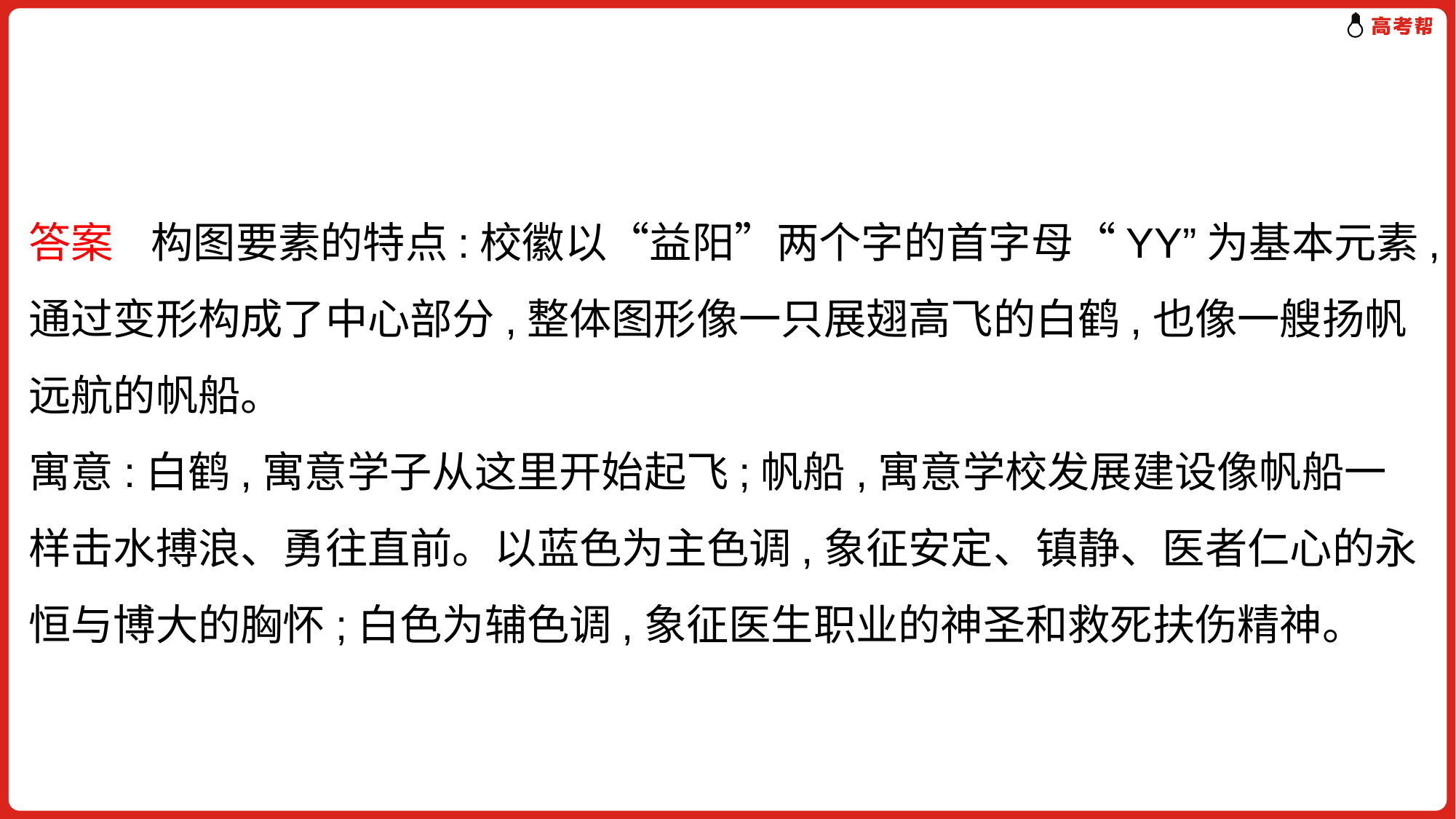

答案    构图要素的特点:校徽以“益阳”两个字的首字母“YY”为基本元素,通过变形构成了中心部分,整体图形像一只展翅高飞的白鹤,也像一艘扬帆远航的帆船。
寓意:白鹤,寓意学子从这里开始起飞;帆船,寓意学校发展建设像帆船一样击水搏浪、勇往直前。以蓝色为主色调,象征安定、镇静、医者仁心的永恒与博大的胸怀;白色为辅色调,象征医生职业的神圣和救死扶伤精神。